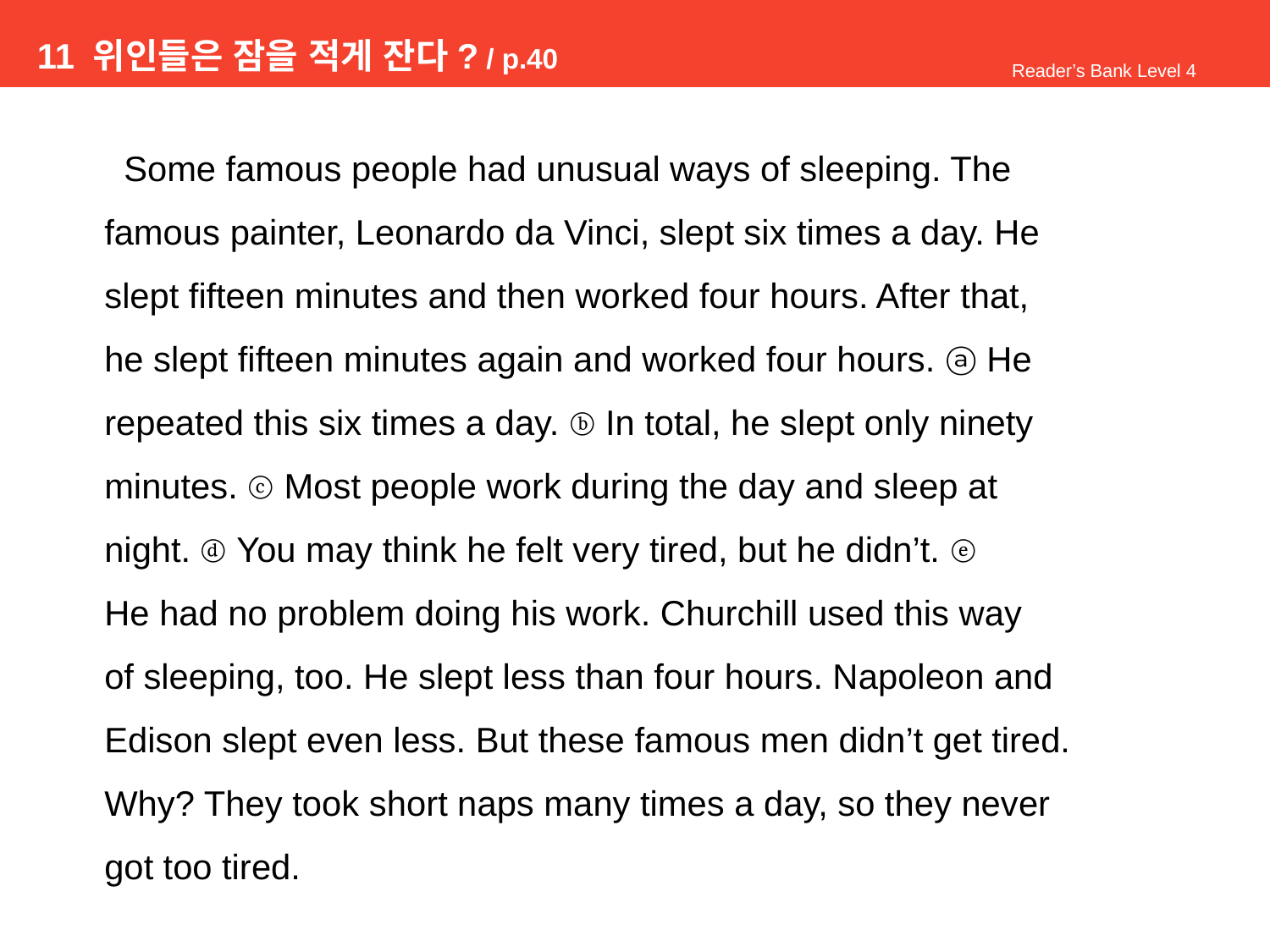

# 11 위인들은 잠을 적게 잔다? / p.40
Reader’s Bank Level 4

  Some famous people had unusual ways of sleeping. The
famous painter, Leonardo da Vinci, slept six times a day. He
slept fifteen minutes and then worked four hours. After that,
he slept fifteen minutes again and worked four hours. ⓐ He
repeated this six times a day. ⓑ In total, he slept only ninety
minutes. ⓒ Most people work during the day and sleep at
night. ⓓ You may think he felt very tired, but he didn’t. ⓔ
He had no problem doing his work. Churchill used this way
of sleeping, too. He slept less than four hours. Napoleon and
Edison slept even less. But these famous men didn’t get tired.
Why? They took short naps many times a day, so they never
got too tired.